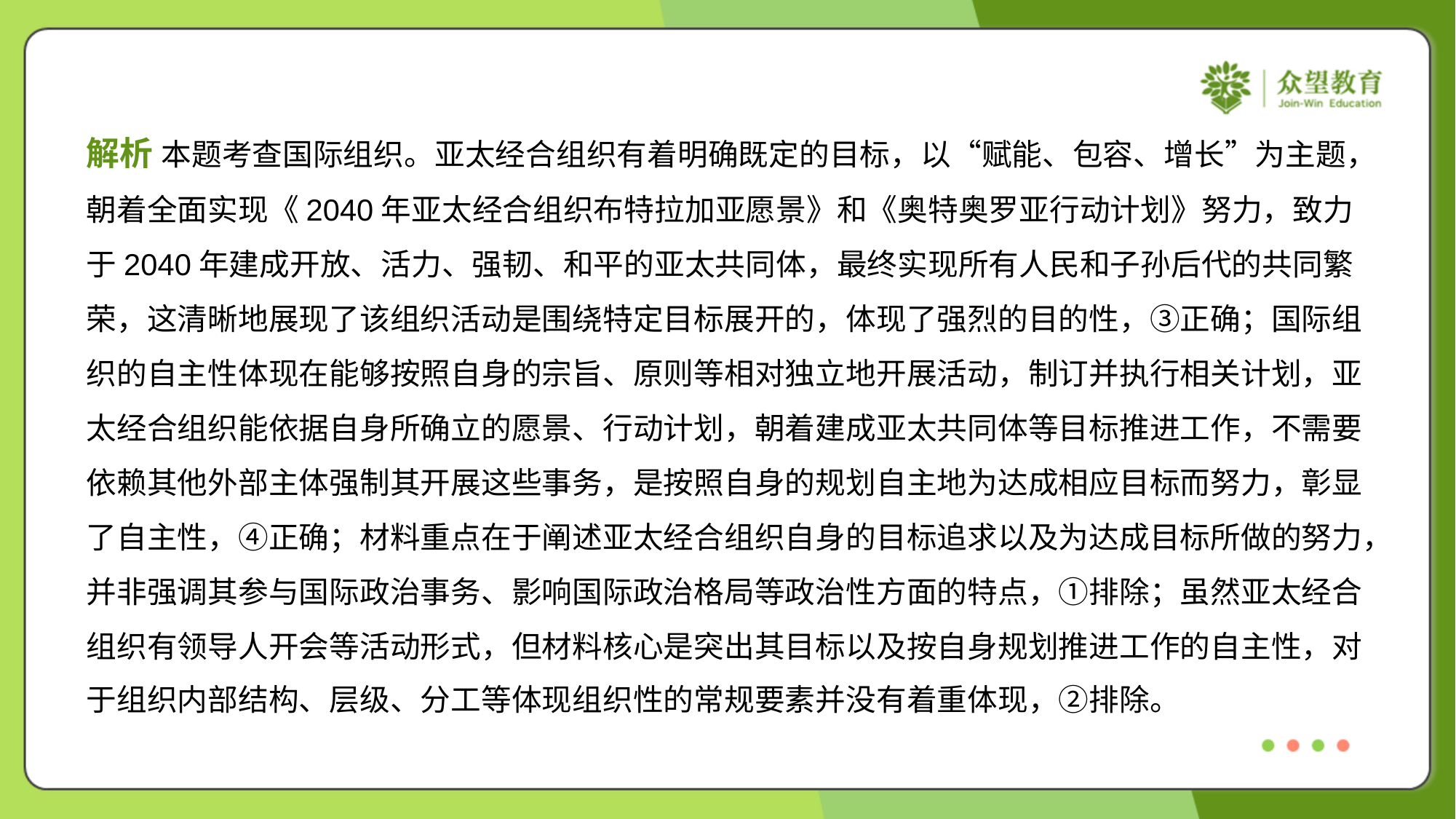

解析 本题考查国际组织。亚太经合组织有着明确既定的目标，以“赋能、包容、增长”为主题，
朝着全面实现《2040年亚太经合组织布特拉加亚愿景》和《奥特奥罗亚行动计划》努力，致力
于2040年建成开放、活力、强韧、和平的亚太共同体，最终实现所有人民和子孙后代的共同繁
荣，这清晰地展现了该组织活动是围绕特定目标展开的，体现了强烈的目的性，③正确；国际组
织的自主性体现在能够按照自身的宗旨、原则等相对独立地开展活动，制订并执行相关计划，亚
太经合组织能依据自身所确立的愿景、行动计划，朝着建成亚太共同体等目标推进工作，不需要
依赖其他外部主体强制其开展这些事务，是按照自身的规划自主地为达成相应目标而努力，彰显
了自主性，④正确；材料重点在于阐述亚太经合组织自身的目标追求以及为达成目标所做的努力，
并非强调其参与国际政治事务、影响国际政治格局等政治性方面的特点，①排除；虽然亚太经合
组织有领导人开会等活动形式，但材料核心是突出其目标以及按自身规划推进工作的自主性，对
于组织内部结构、层级、分工等体现组织性的常规要素并没有着重体现，②排除。